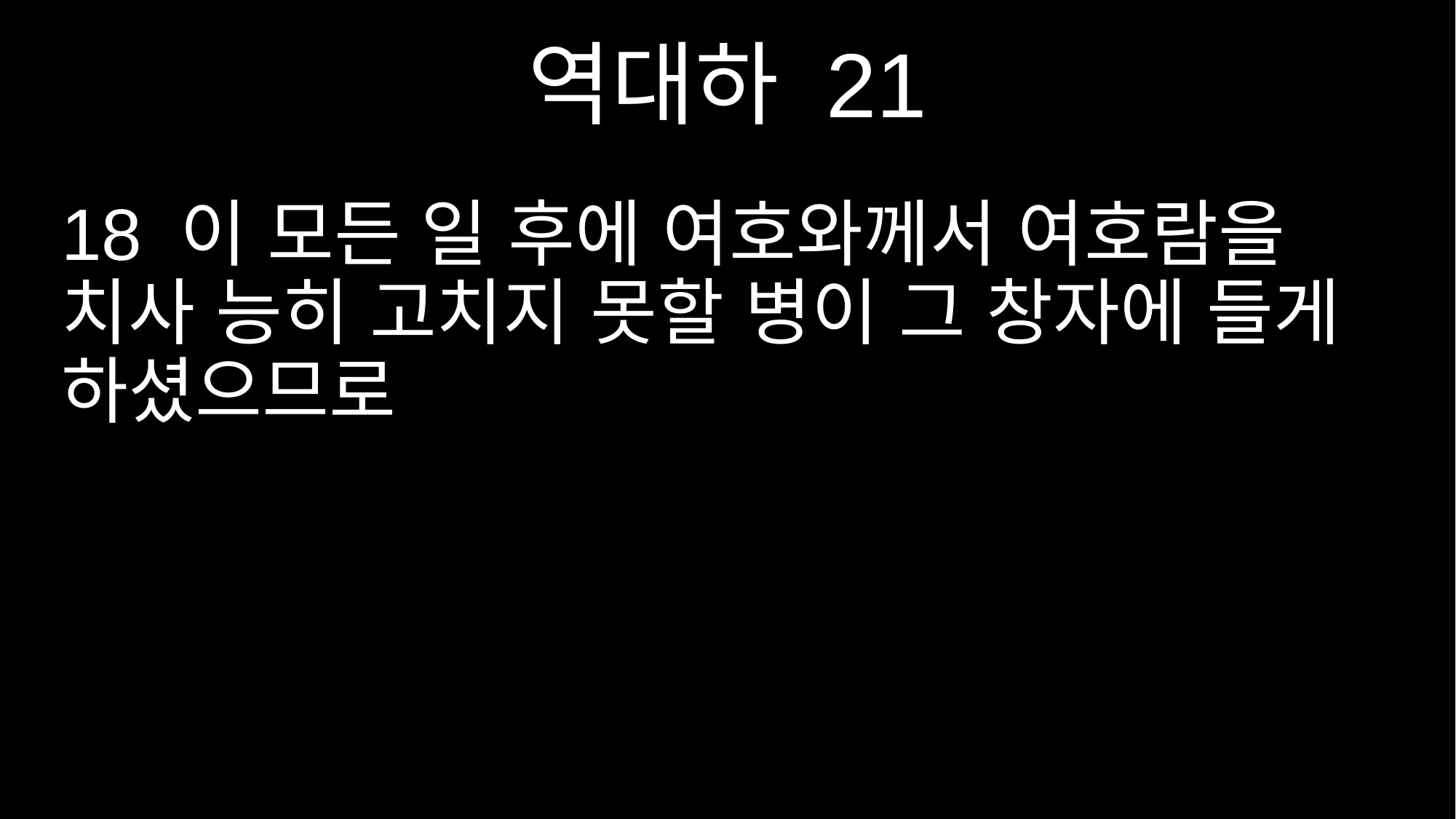

역대하 21
18 이 모든 일 후에 여호와께서 여호람을 치사 능히 고치지 못할 병이 그 창자에 들게 하셨으므로